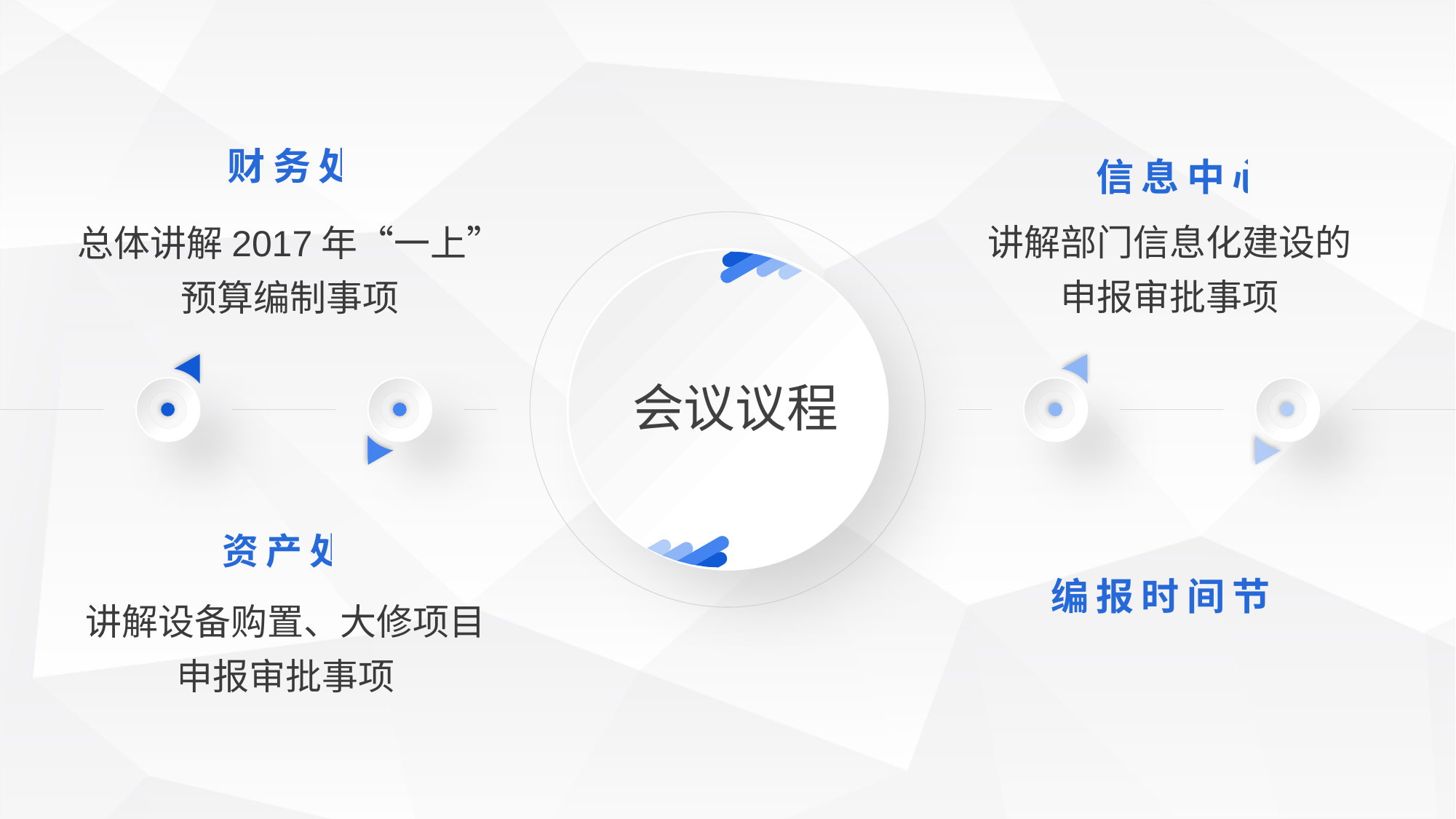

财务处
信息中心
讲解部门信息化建设的
申报审批事项
总体讲解2017年“一上”
预算编制事项

 会议议程

资产处
编报时间节点
讲解设备购置、大修项目申报审批事项